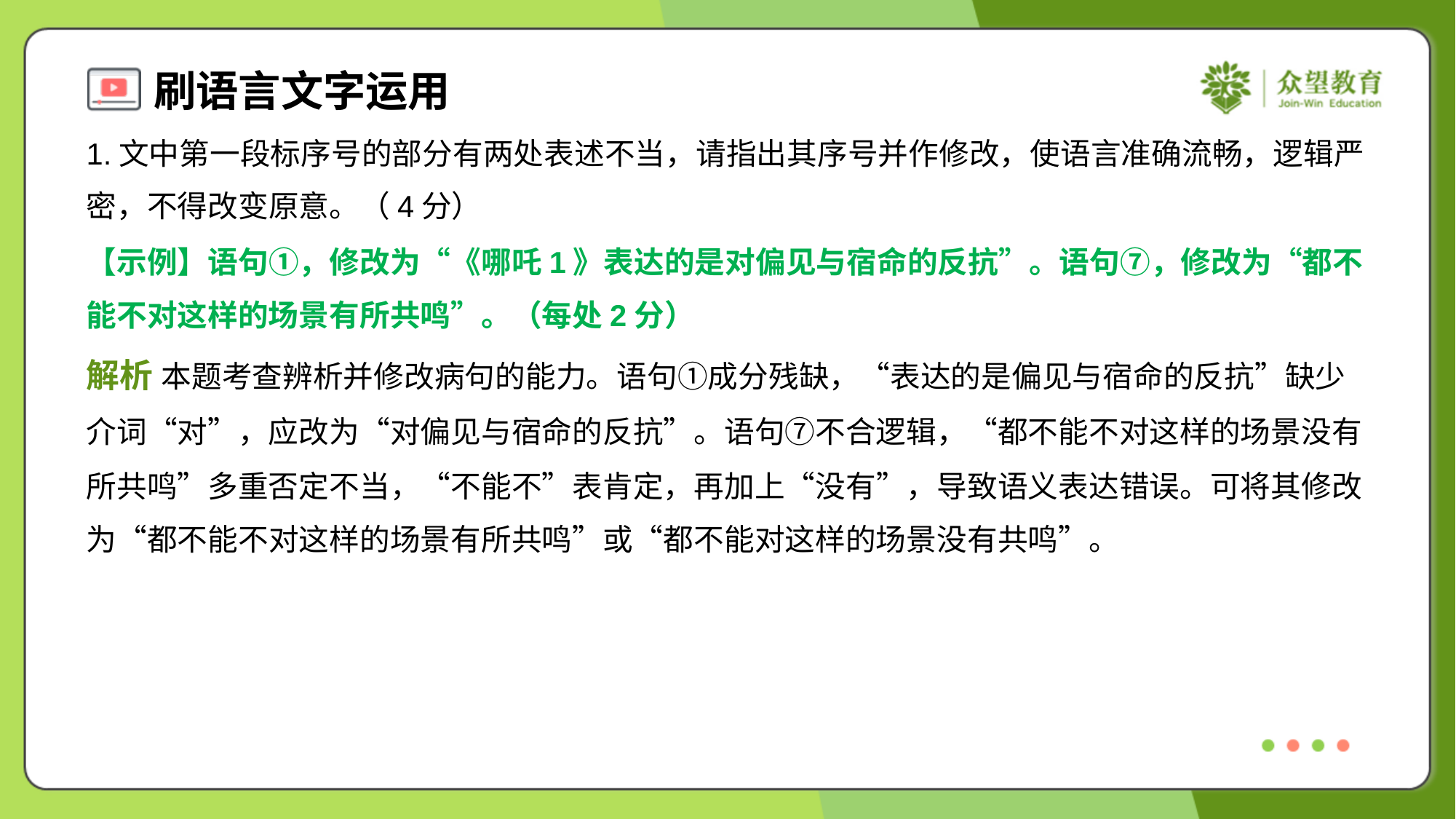

1.文中第一段标序号的部分有两处表述不当，请指出其序号并作修改，使语言准确流畅，逻辑严
密，不得改变原意。（4分）
【示例】语句①，修改为“《哪吒1》表达的是对偏见与宿命的反抗”。语句⑦，修改为“都不
能不对这样的场景有所共鸣”。（每处2分）
解析 本题考查辨析并修改病句的能力。语句①成分残缺，“表达的是偏见与宿命的反抗”缺少
介词“对”，应改为“对偏见与宿命的反抗”。语句⑦不合逻辑，“都不能不对这样的场景没有
所共鸣”多重否定不当，“不能不”表肯定，再加上“没有”，导致语义表达错误。可将其修改
为“都不能不对这样的场景有所共鸣”或“都不能对这样的场景没有共鸣”。